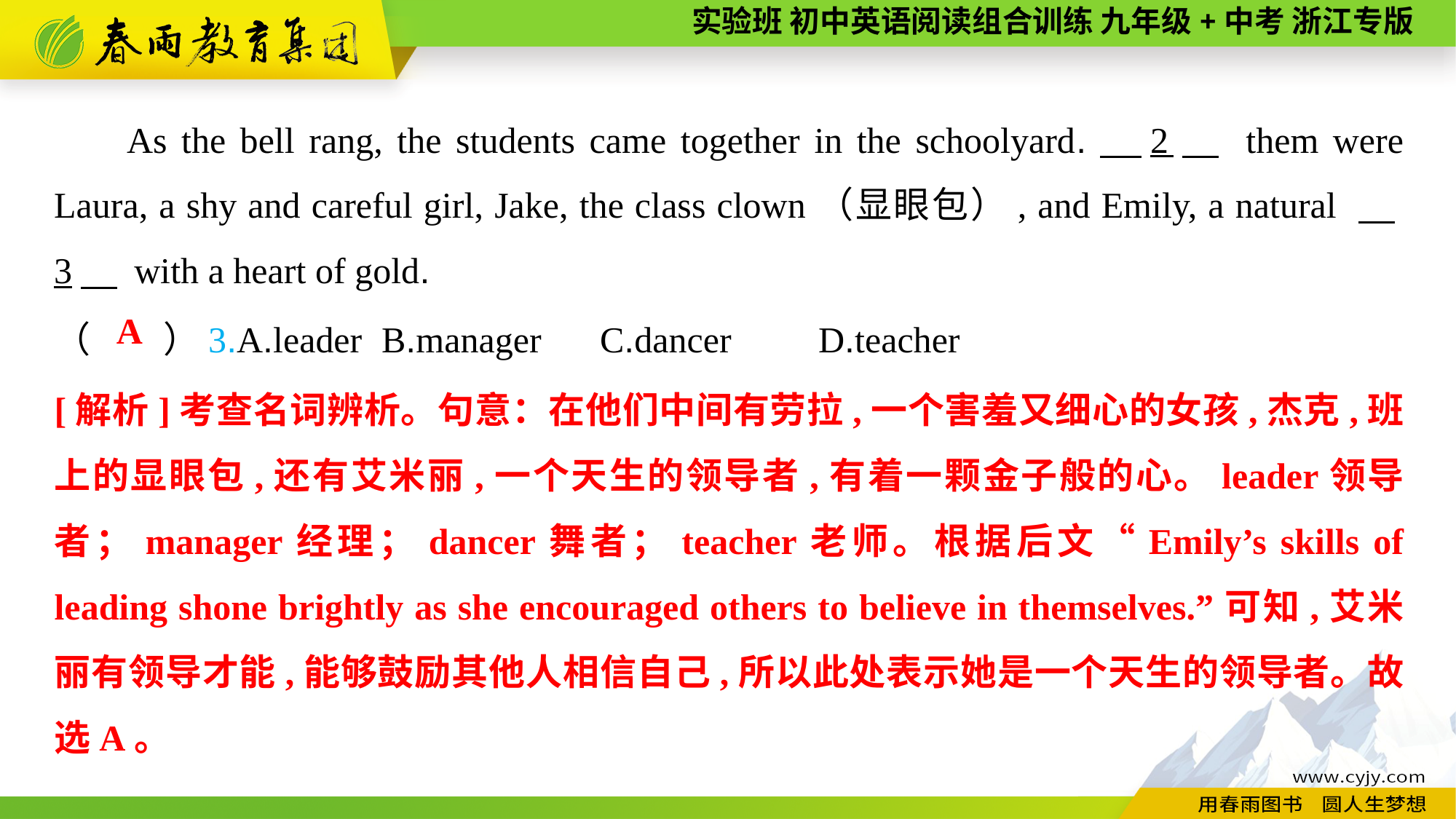

As the bell rang, the students came together in the schoolyard.　2　 them were Laura, a shy and careful girl, Jake, the class clown（显眼包）, and Emily, a natural 　3　 with a heart of gold.
（　　）3.A.leader	B.manager	C.dancer	D.teacher
A
[解析]考查名词辨析。句意：在他们中间有劳拉,一个害羞又细心的女孩,杰克,班上的显眼包,还有艾米丽,一个天生的领导者,有着一颗金子般的心。leader领导者；manager经理；dancer舞者；teacher老师。根据后文“Emily’s skills of leading shone brightly as she encouraged others to believe in themselves.”可知,艾米丽有领导才能,能够鼓励其他人相信自己,所以此处表示她是一个天生的领导者。故选A。